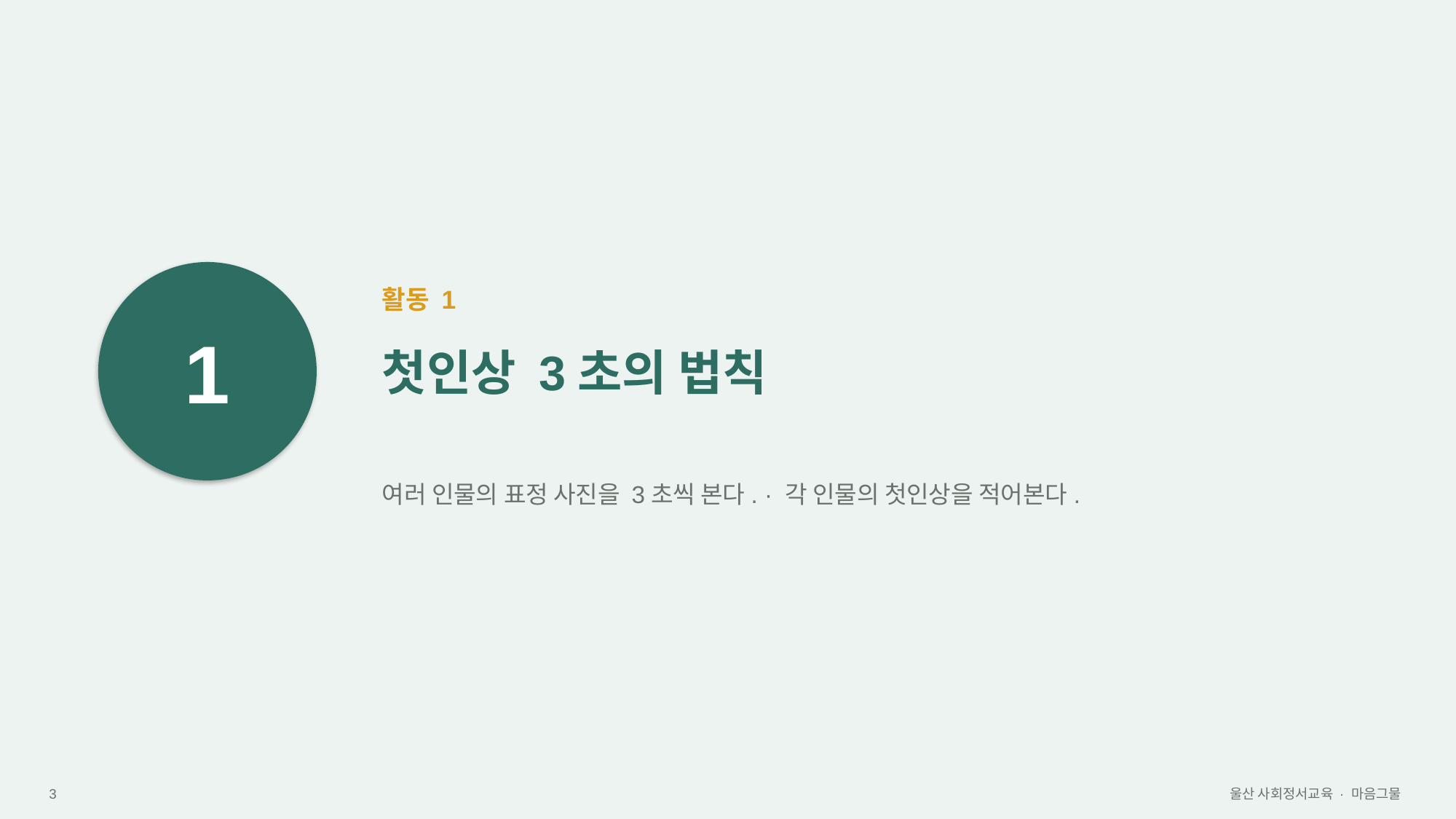

1
활동 1
첫인상 3초의 법칙
여러 인물의 표정 사진을 3초씩 본다. · 각 인물의 첫인상을 적어본다.
3
울산 사회정서교육 · 마음그물